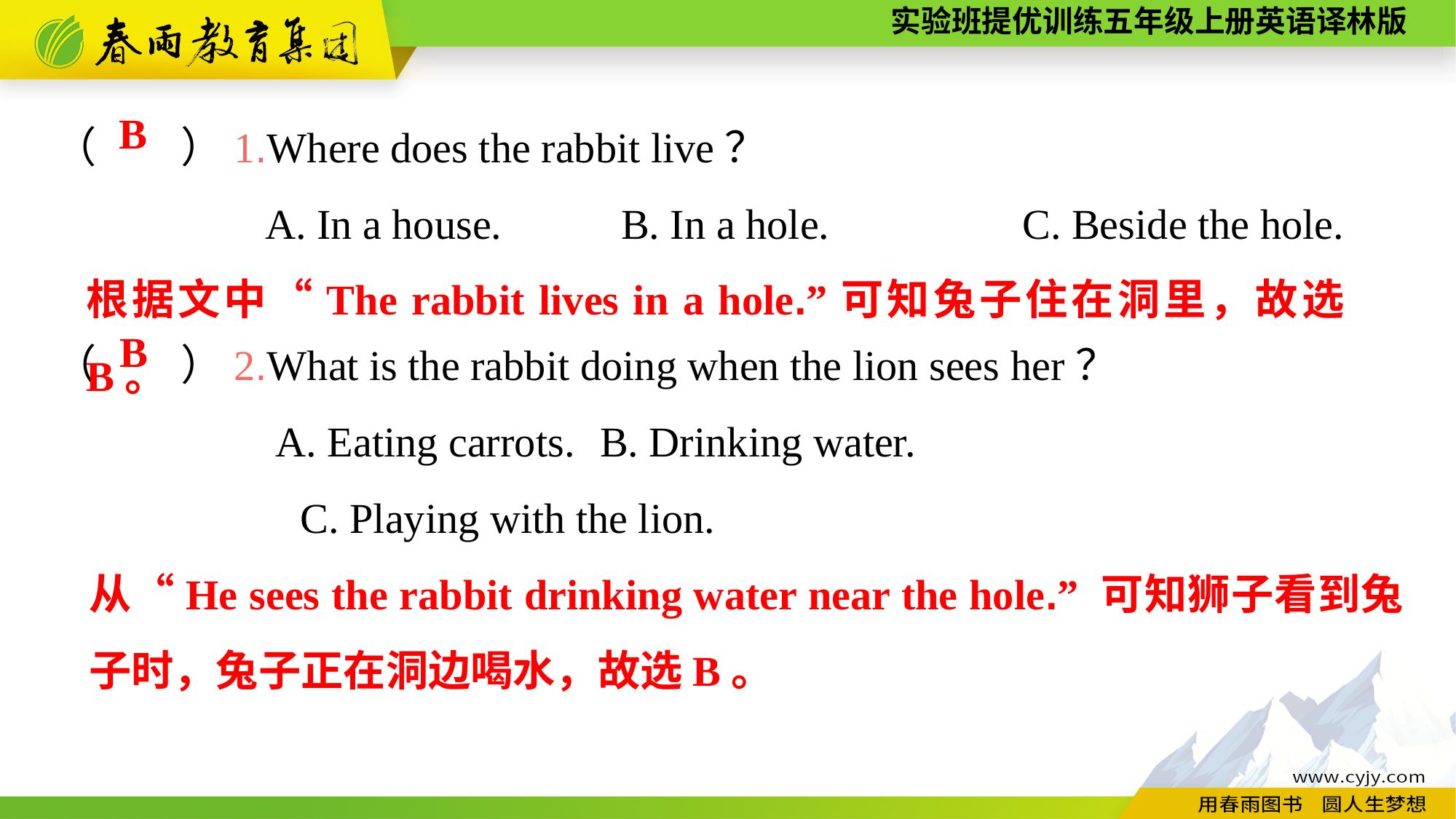

（　　）1.Where does the rabbit live？
                    A. In a house.	  B. In a hole.	         C. Beside the hole.

（　　）2.What is the rabbit doing when the lion sees her？
                     A. Eating carrots.	B. Drinking water.
	             C. Playing with the lion.
B
根据文中“The rabbit lives in a hole.”可知兔子住在洞里，故选B。
B
从“He sees the rabbit drinking water near the hole.” 可知狮子看到兔子时，兔子正在洞边喝水，故选B。